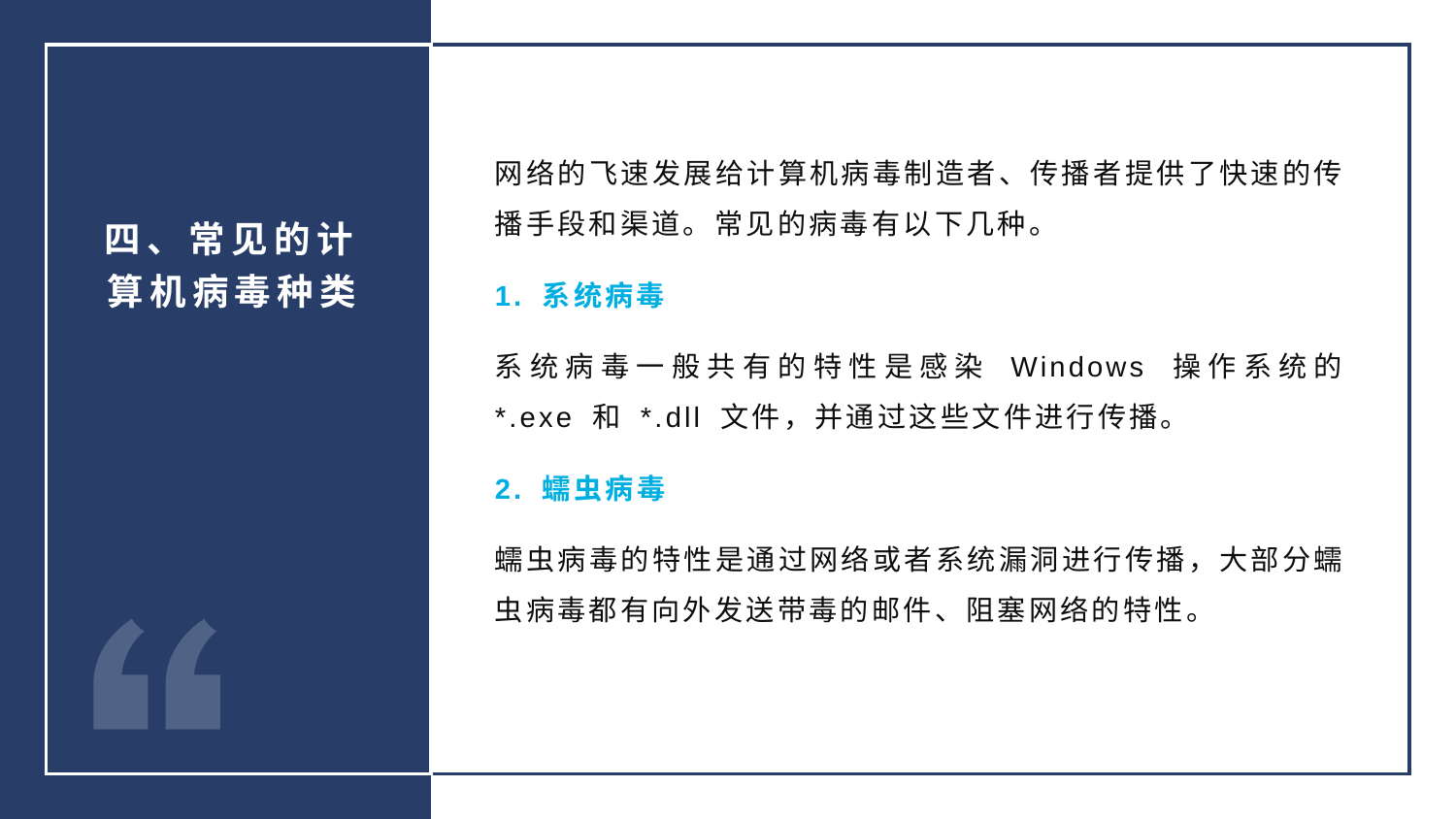

网络的飞速发展给计算机病毒制造者、传播者提供了快速的传播手段和渠道。常见的病毒有以下几种。
1. 系统病毒
系统病毒一般共有的特性是感染 Windows 操作系统的 *.exe 和 *.dll 文件，并通过这些文件进行传播。
2. 蠕虫病毒
蠕虫病毒的特性是通过网络或者系统漏洞进行传播，大部分蠕虫病毒都有向外发送带毒的邮件、阻塞网络的特性。
四、常见的计算机病毒种类